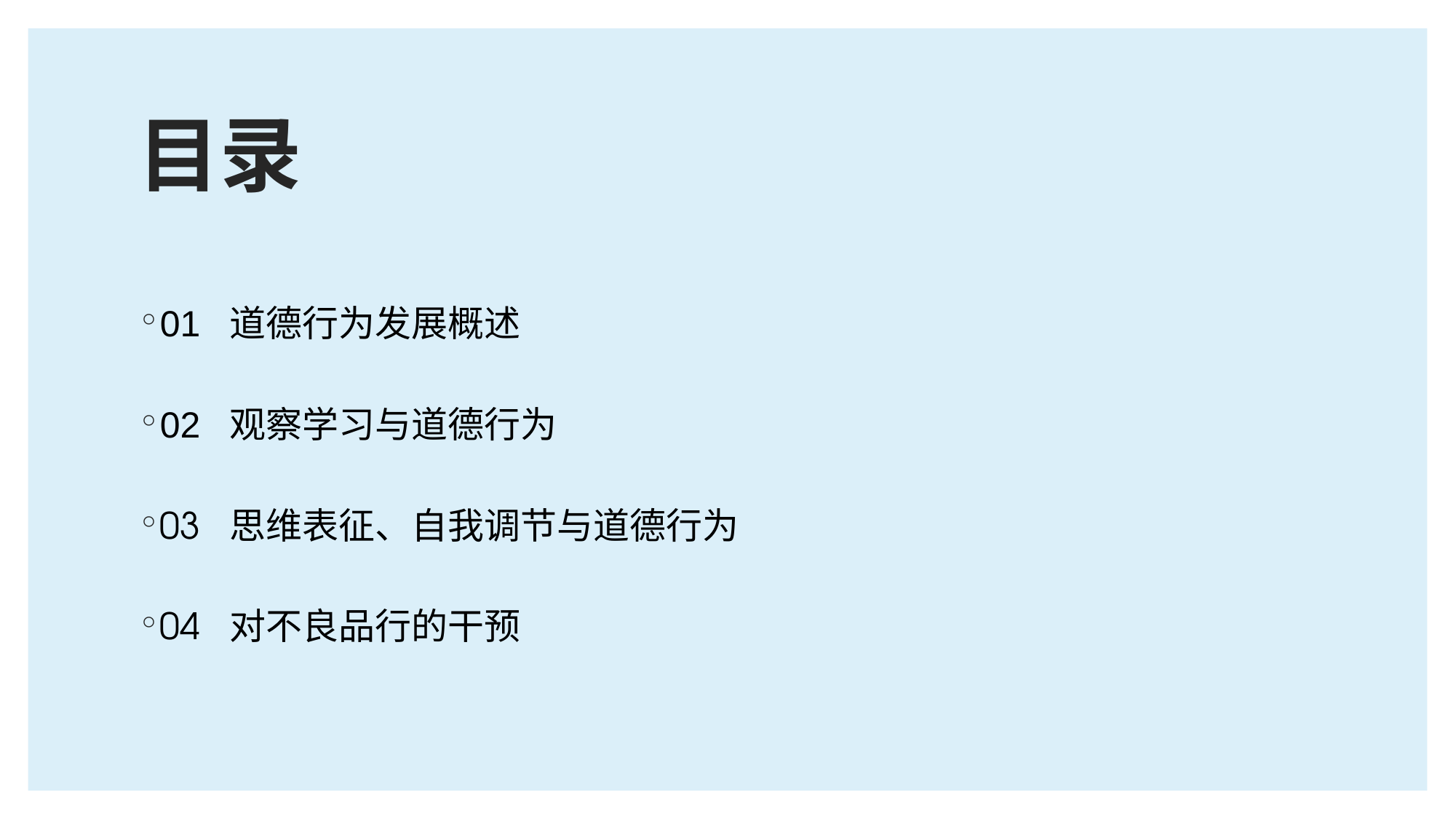

# 目录
01  道德行为发展概述
02  观察学习与道德行为
03  思维表征、自我调节与道德行为
04  对不良品行的干预